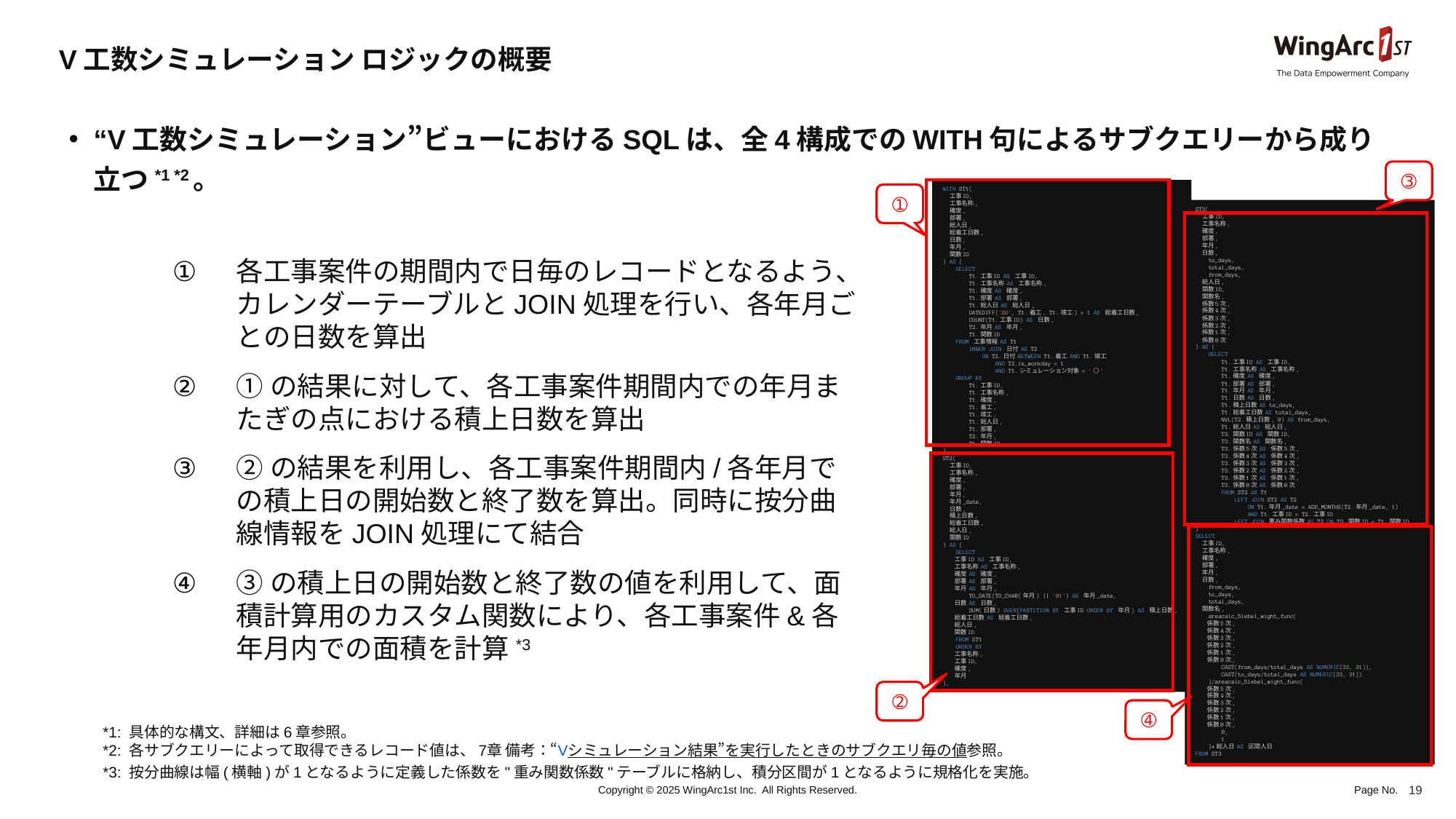

# V工数シミュレーション ロジックの概要
“V工数シミュレーション”ビューにおけるSQLは、全4構成でのWITH句によるサブクエリーから成り立つ*1 *2。
➂

WITH ST1(
    工事ID,
    工事名称,
    確度,
    部署,
    総人日,
    総着工日数,
    日数,
    年月,
    関数ID
) AS (
    SELECT
        T1.工事ID AS 工事ID,
        T1.工事名称 AS 工事名称,
        T1.確度 AS 確度,
        T1.部署 AS 部署,
        T1.総人日 AS 総人日,
        DATEDIFF('DD', T1.着工, T1.竣工) + 1 AS 総着工日数,
        COUNT(T1.工事ID) AS 日数,
        T2.年月 AS 年月,
        T1.関数ID
    FROM 工事情報 AS T1
        INNER JOIN 日付 AS T2
            ON T2.日付 BETWEEN T1.着工 AND T1.竣工
                AND T2.is_workday = 1
                AND T1.シミュレーション対象 = '〇'
    GROUP BY
        T1.工事ID,
        T1.工事名称,
        T1.確度,
        T1.着工,
        T1.竣工,
        T1.総人日,
        T1.部署,
        T2.年月,
        T1.関数ID
),
ST2(
    工事ID,
    工事名称,
    確度,
    部署,
    年月,
    年月_date,
    日数,
    積上日数,
    総着工日数,
    総人日,
    関数ID
) AS (
    SELECT
        工事ID AS 工事ID,
        工事名称 AS 工事名称,
        確度 AS 確度,
        部署 AS 部署,
        年月 AS 年月,
        TO_DATE(TO_CHAR(年月) || '01') AS 年月_date,
        日数 AS 日数,
        SUM(日数) OVER(PARTITION BY 工事ID ORDER BY 年月) AS 積上日数,
        総着工日数 AS 総着工日数,
        総人日,
        関数ID
    FROM ST1
    ORDER BY
        工事名称,
        工事ID,
        確度,
        年月
),
➀
ST3(
    工事ID,
    工事名称,
    確度,
    部署,
    年月,
    日数,
    to_days,
    total_days,
    from_days,
    総人日,
    関数ID,
    関数名,
    係数5次,
    係数4次,
    係数3次,
    係数2次,
    係数1次,
    係数0次
) AS (
    SELECT
        T1.工事ID AS 工事ID,
        T1.工事名称 AS 工事名称,
        T1.確度 AS 確度,
        T1.部署 AS 部署,
        T1.年月 AS 年月,
        T1.日数 AS 日数,
        T1.積上日数 AS to_days,
        T1.総着工日数 AS total_days,
        NVL(T2.積上日数, 0) AS from_days,
        T1.総人日 AS 総人日,
        T3.関数ID AS 関数ID,
        T3.関数名 AS 関数名,
        T3.係数5次 AS 係数5次,
        T3.係数4次 AS 係数4次,
        T3.係数3次 AS 係数3次,
        T3.係数2次 AS 係数2次,
        T3.係数1次 AS 係数1次,
        T3.係数0次 AS 係数0次
        FROM ST2 AS T1
            LEFT JOIN ST2 AS T2
                ON T1.年月_date = ADD_MONTHS(T2.年月_date, 1)
                AND T1.工事ID = T2.工事ID
            LEFT JOIN 重み関数係数 AS T3 ON T3.関数ID = T1.関数ID
)
SELECT
    工事ID,
    工事名称,
    確度,
    部署,
    年月,
    日数,
    from_days,
    to_days,
    total_days,
    関数名,
    areacalc_5lebel_wight_func(
        係数5次,
        係数4次,
        係数3次,
        係数2次,
        係数1次,
        係数0次,
        CAST(from_days/total_days AS NUMERIC(33, 31)),
        CAST(to_days/total_days AS NUMERIC(33, 31))
    )/areacalc_5lebel_wight_func(
        係数5次,
        係数4次,
        係数3次,
        係数2次,
        係数1次,
        係数0次,
        0,
        1
    )*総人日 AS 区間人日
FROM ST3

各工事案件の期間内で日毎のレコードとなるよう、カレンダーテーブルとJOIN処理を行い、各年月ごとの日数を算出

➀の結果に対して、各工事案件期間内での年月またぎの点における積上日数を算出

➁の結果を利用し、各工事案件期間内/各年月での積上日の開始数と終了数を算出。同時に按分曲線情報をJOIN処理にて結合

➂の積上日の開始数と終了数の値を利用して、面積計算用のカスタム関数により、各工事案件&各年月内での面積を計算*3

➁
➃
*1: 具体的な構文、詳細は6章参照。
*2: 各サブクエリーによって取得できるレコード値は、7章 備考：“Vシミュレーション結果”を実行したときのサブクエリ毎の値参照。
*3: 按分曲線は幅(横軸)が1となるように定義した係数を"重み関数係数"テーブルに格納し、積分区間が1となるように規格化を実施。
Copyright © 2025 WingArc1st Inc.  All Rights Reserved.
19